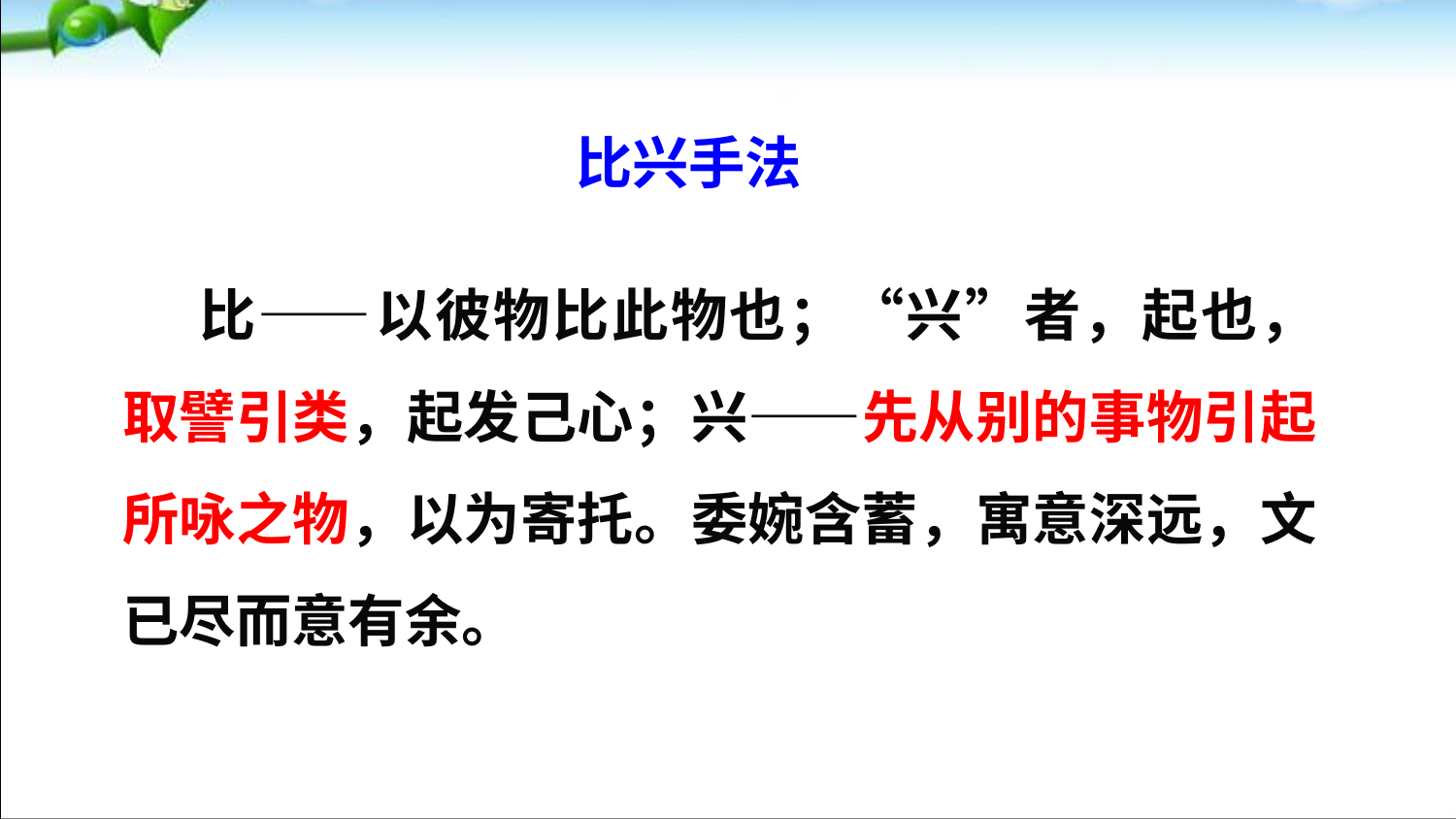

比兴手法
    比——以彼物比此物也；“兴”者，起也，取譬引类，起发己心；兴——先从别的事物引起所咏之物，以为寄托。委婉含蓄，寓意深远，文已尽而意有余。